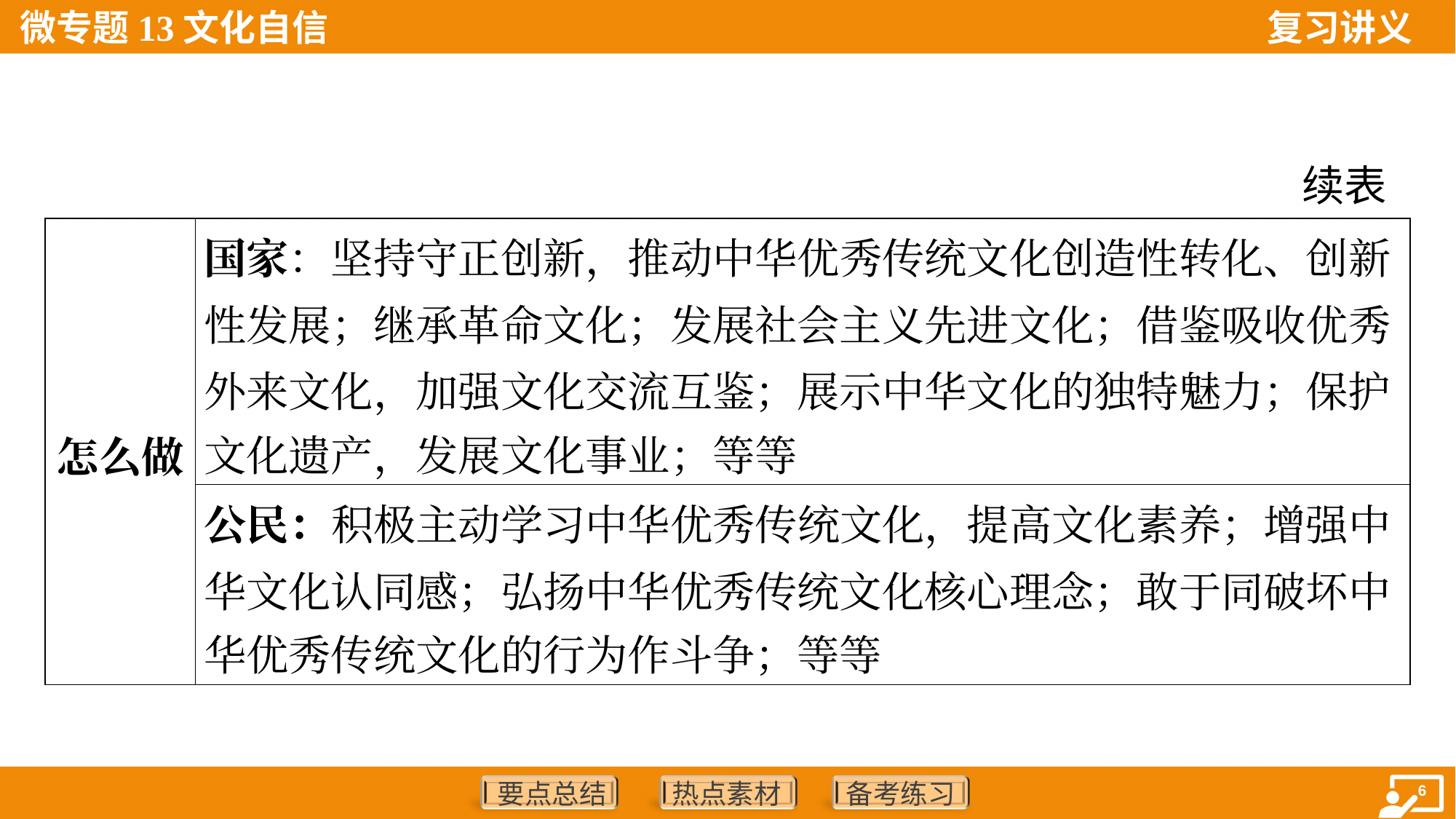

续表
| 怎么做 | 国家：坚持守正创新，推动中华优秀传统文化创造性转化、创新 性发展；继承革命文化；发展社会主义先进文化；借鉴吸收优秀 外来文化，加强文化交流互鉴；展示中华文化的独特魅力；保护 文化遗产，发展文化事业；等等 |
| --- | --- |
|  | 公民：积极主动学习中华优秀传统文化，提高文化素养；增强中 华文化认同感；弘扬中华优秀传统文化核心理念；敢于同破坏中 华优秀传统文化的行为作斗争；等等 |